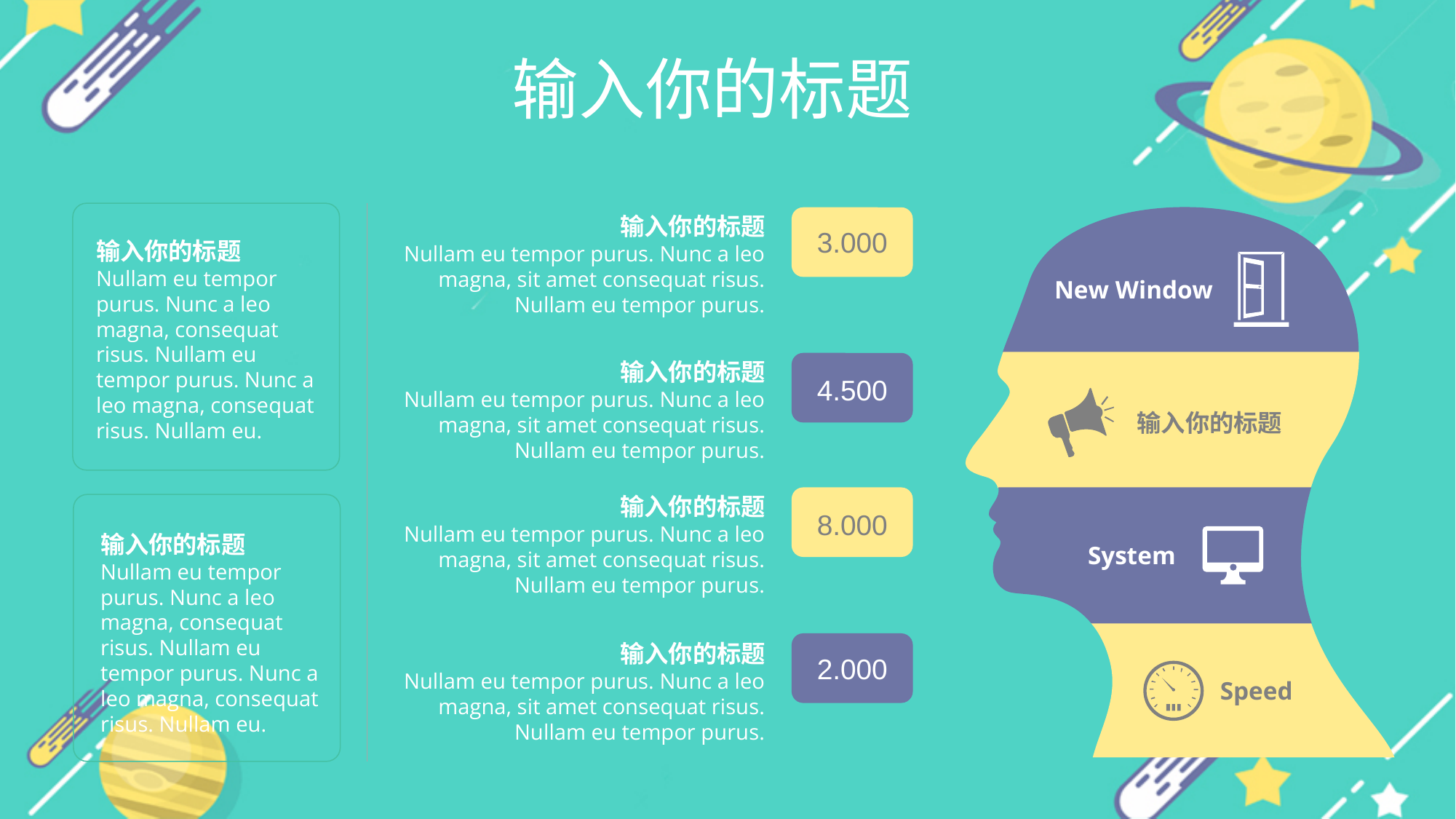

输入你的标题
输入你的标题
Nullam eu tempor purus. Nunc a leo magna, sit amet consequat risus. Nullam eu tempor purus.

输入你的标题
Nullam eu tempor purus. Nunc a leo magna, consequat risus. Nullam eu tempor purus. Nunc a leo magna, consequat risus. Nullam eu.

3.000

New Window
输入你的标题
Nullam eu tempor purus. Nunc a leo magna, sit amet consequat risus. Nullam eu tempor purus.

4.500

输入你的标题
输入你的标题
Nullam eu tempor purus. Nunc a leo magna, sit amet consequat risus. Nullam eu tempor purus.

输入你的标题
Nullam eu tempor purus. Nunc a leo magna, consequat risus. Nullam eu tempor purus. Nunc a leo magna, consequat risus. Nullam eu.
8.000

System
输入你的标题
Nullam eu tempor purus. Nunc a leo magna, sit amet consequat risus. Nullam eu tempor purus.

2.000

Speed